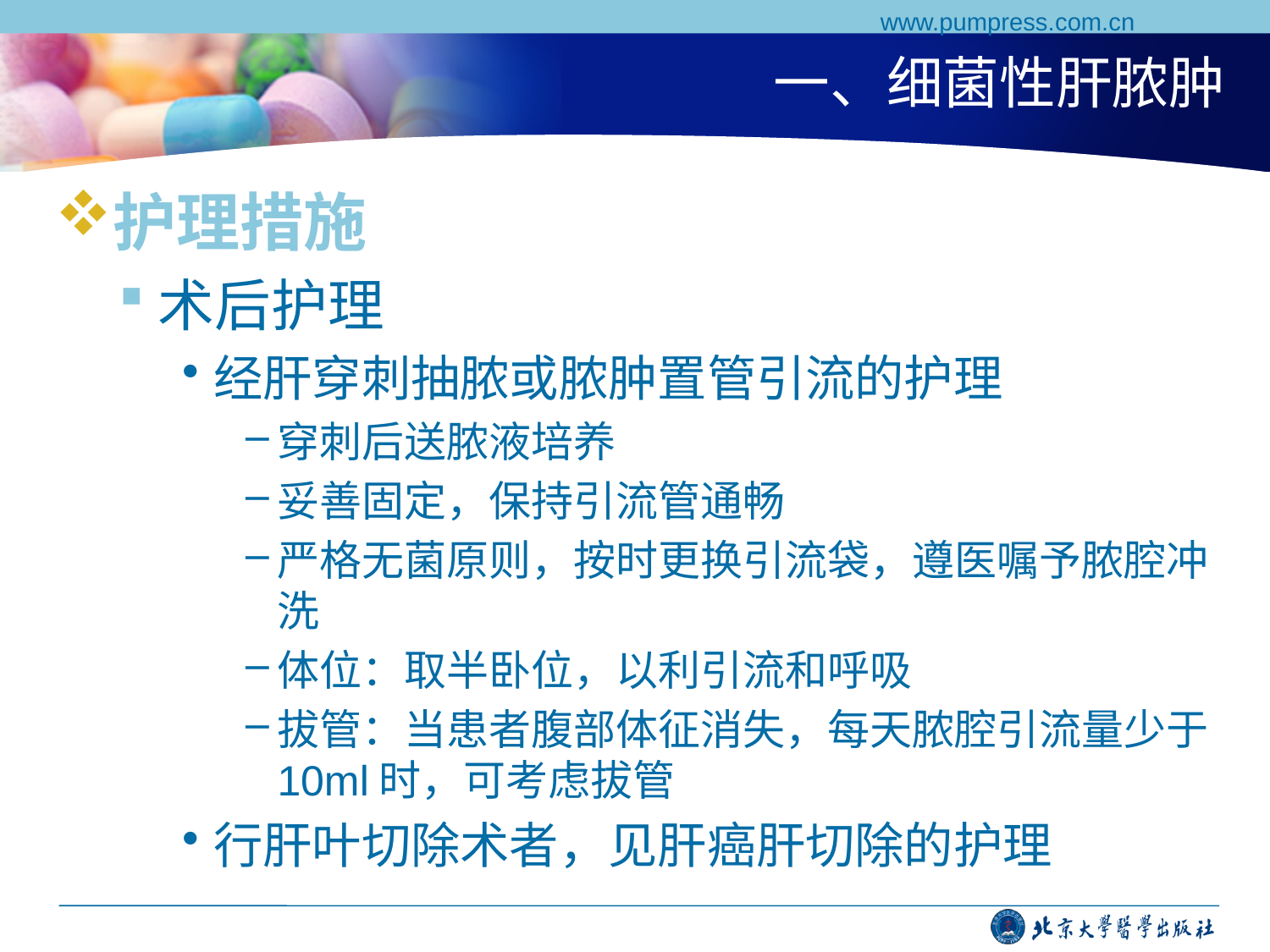

www.pumpress.com.cn
# 一、细菌性肝脓肿
护理措施
术后护理
经肝穿刺抽脓或脓肿置管引流的护理
穿刺后送脓液培养
妥善固定，保持引流管通畅
严格无菌原则，按时更换引流袋，遵医嘱予脓腔冲洗
体位：取半卧位，以利引流和呼吸
拔管：当患者腹部体征消失，每天脓腔引流量少于10ml时，可考虑拔管
行肝叶切除术者，见肝癌肝切除的护理